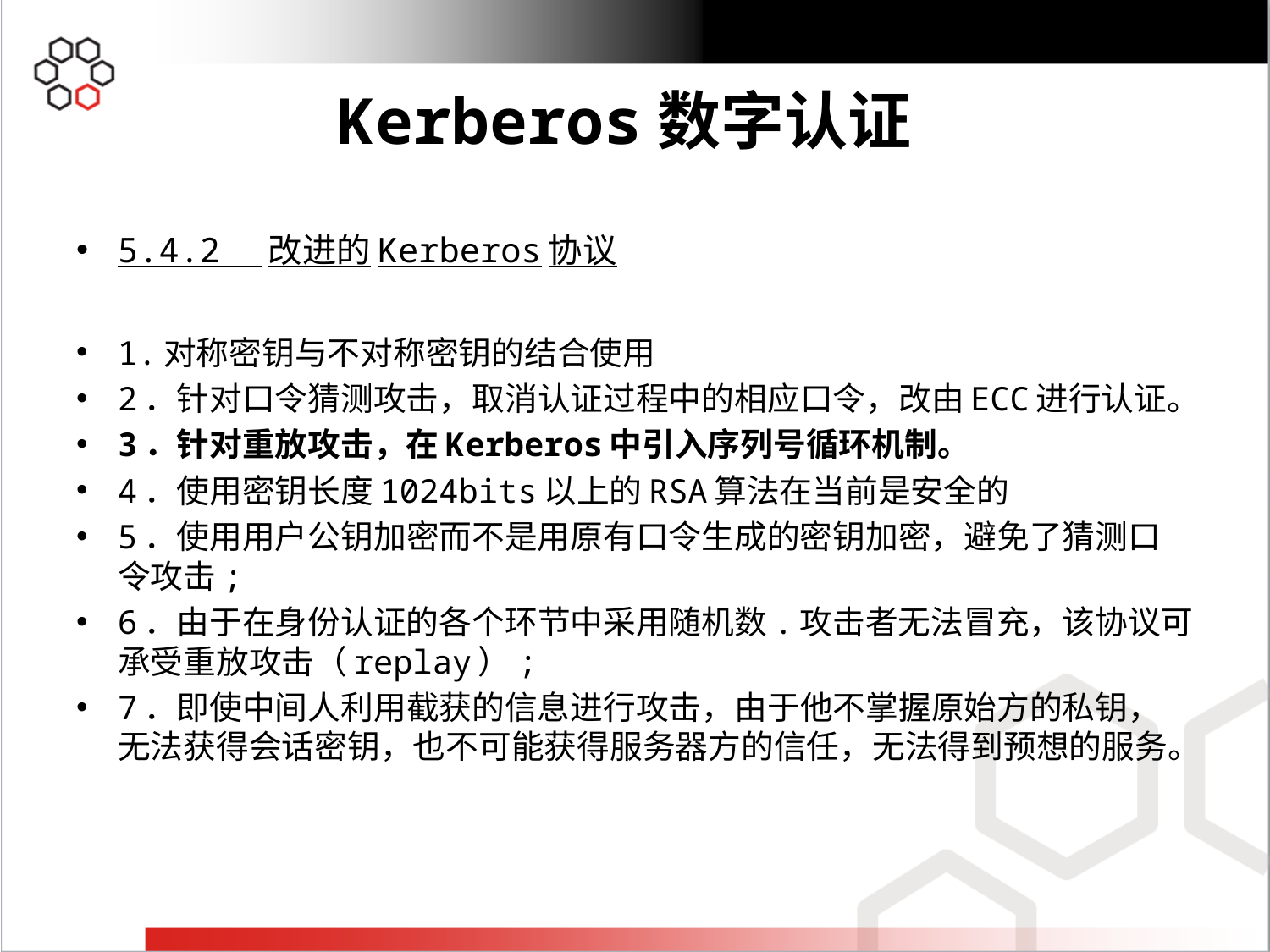

#
5.4.2  改进的Kerberos协议

1.对称密钥与不对称密钥的结合使用
2．针对口令猜测攻击，取消认证过程中的相应口令，改由ECC进行认证。
3．针对重放攻击，在Kerberos中引入序列号循环机制。
4．使用密钥长度1024bits以上的RSA算法在当前是安全的
5．使用用户公钥加密而不是用原有口令生成的密钥加密，避免了猜测口令攻击;
6．由于在身份认证的各个环节中采用随机数.攻击者无法冒充，该协议可承受重放攻击（replay）;
7．即使中间人利用截获的信息进行攻击，由于他不掌握原始方的私钥，无法获得会话密钥，也不可能获得服务器方的信任，无法得到预想的服务。